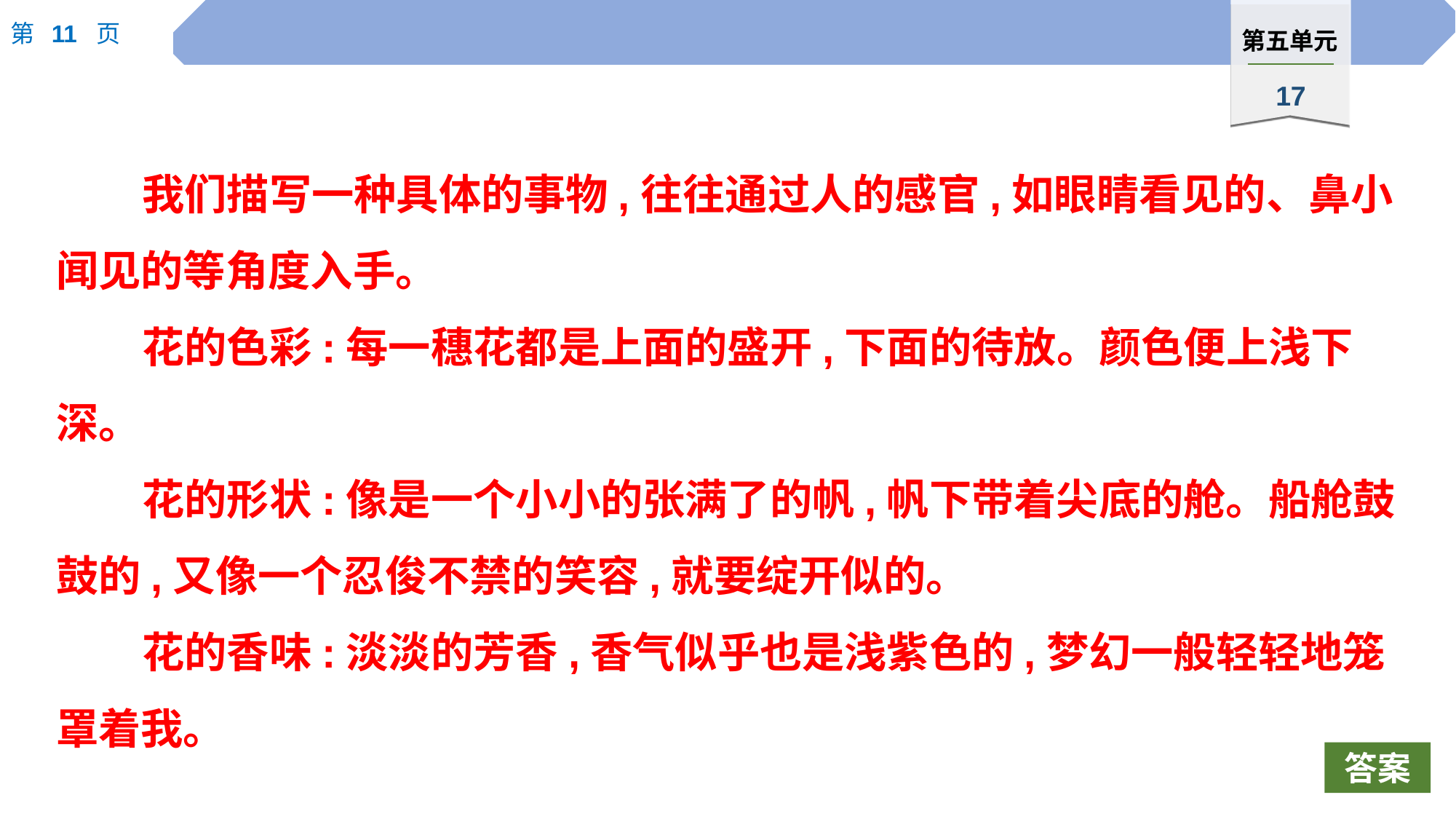

我们描写一种具体的事物,往往通过人的感官,如眼睛看见的、鼻小闻见的等角度入手。
花的色彩:每一穗花都是上面的盛开,下面的待放。颜色便上浅下深。
花的形状:像是一个小小的张满了的帆,帆下带着尖底的舱。船舱鼓鼓的,又像一个忍俊不禁的笑容,就要绽开似的。
花的香味:淡淡的芳香,香气似乎也是浅紫色的,梦幻一般轻轻地笼罩着我。
答案